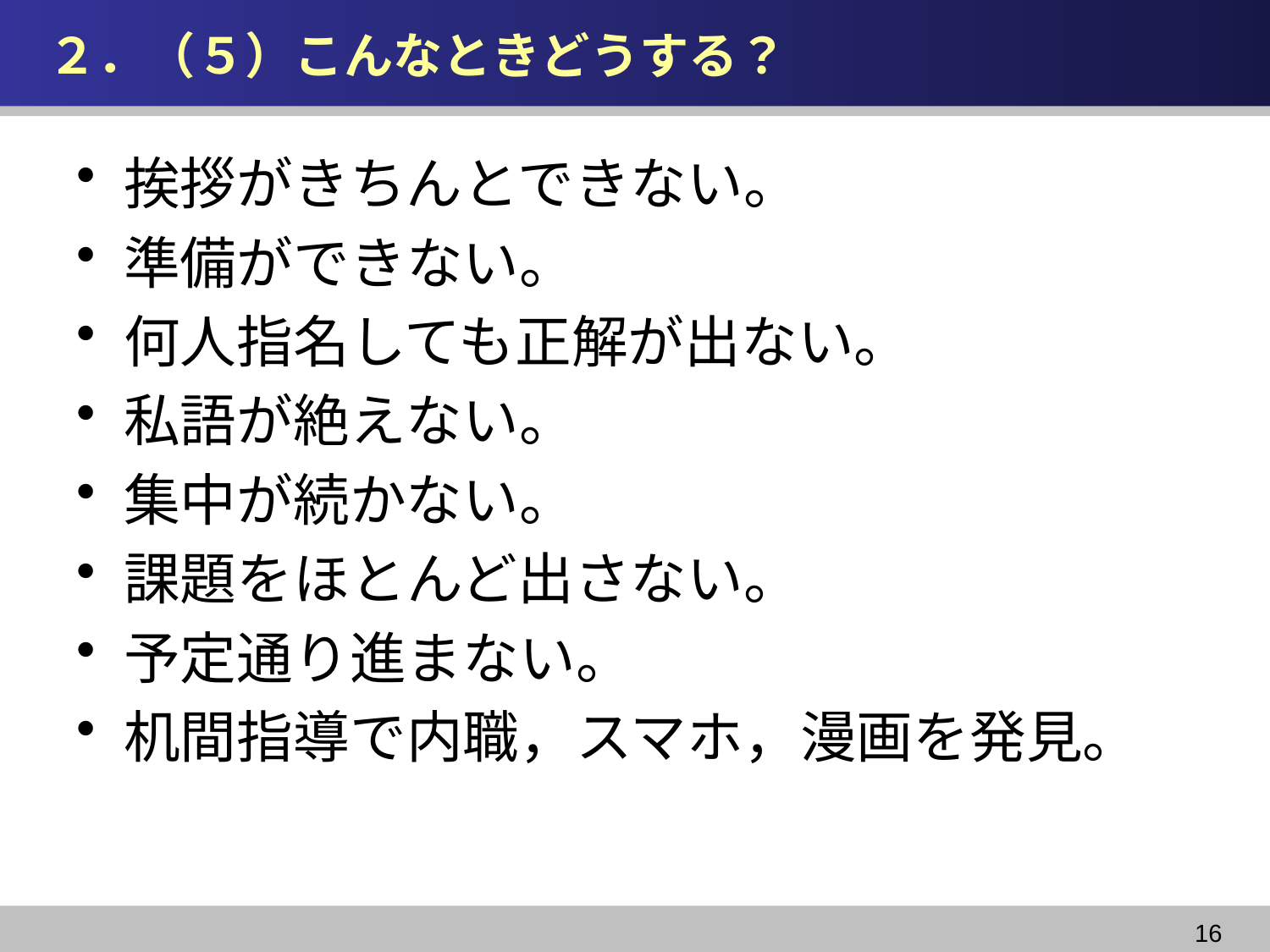

# ２．（５）こんなときどうする？
挨拶がきちんとできない。
準備ができない。
何人指名しても正解が出ない。
私語が絶えない。
集中が続かない。
課題をほとんど出さない。
予定通り進まない。
机間指導で内職，スマホ，漫画を発見。

16